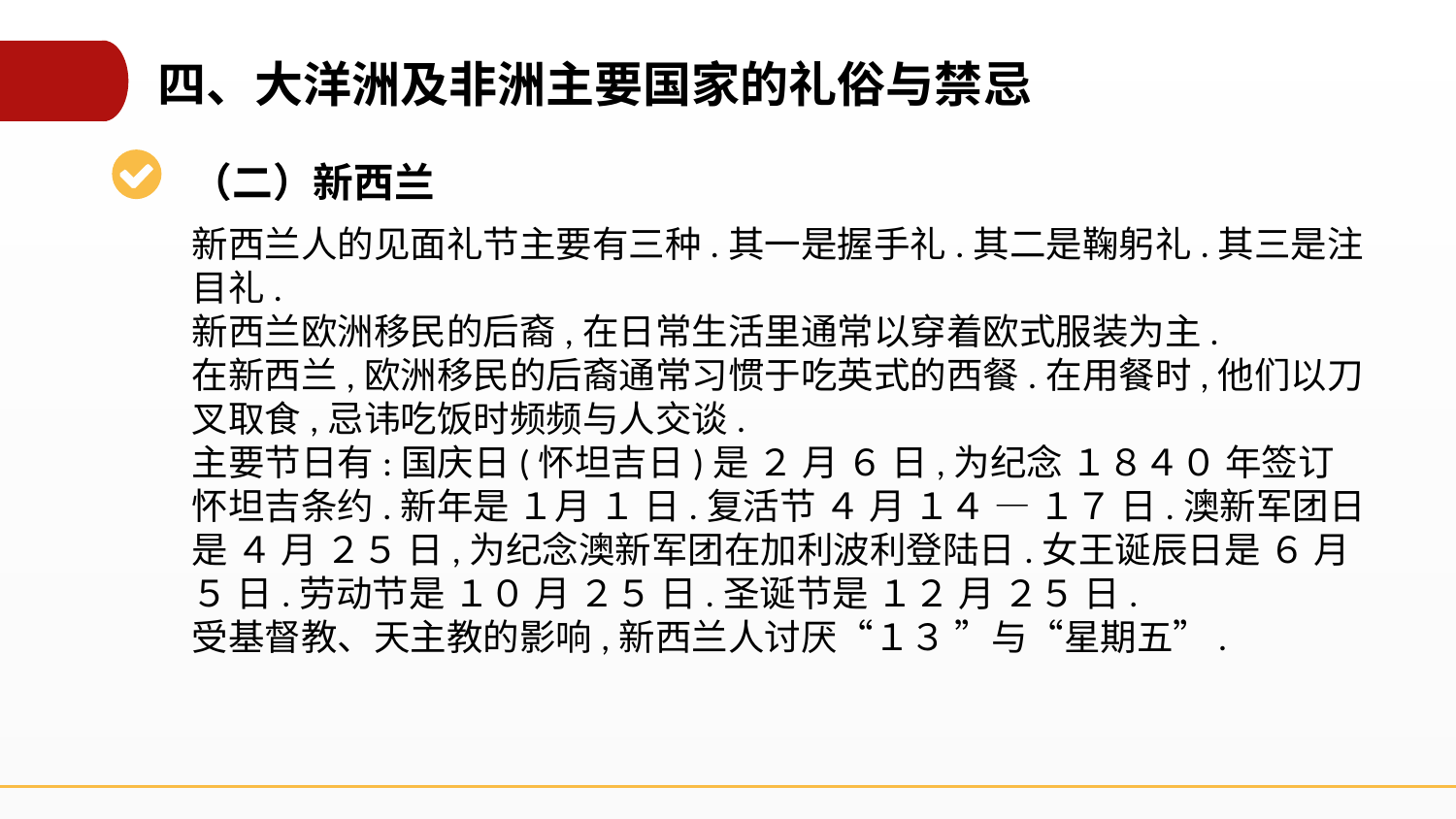

四、大洋洲及非洲主要国家的礼俗与禁忌

（二）新西兰
新西兰人的见面礼节主要有三种.其一是握手礼.其二是鞠躬礼.其三是注目礼.
新西兰欧洲移民的后裔,在日常生活里通常以穿着欧式服装为主.
在新西兰,欧洲移民的后裔通常习惯于吃英式的西餐.在用餐时,他们以刀
叉取食,忌讳吃饭时频频与人交谈.
主要节日有:国庆日(怀坦吉日)是 ２ 月 ６ 日,为纪念 １８４０ 年签订怀坦吉条约.新年是 １月 １ 日.复活节 ４ 月 １４ — １７ 日.澳新军团日是 ４ 月 ２５ 日,为纪念澳新军团在加利波利登陆日.女王诞辰日是 ６ 月 ５ 日.劳动节是 １０ 月 ２５ 日.圣诞节是 １２ 月 ２５ 日.
受基督教、天主教的影响,新西兰人讨厌“１３ ”与“星期五”.